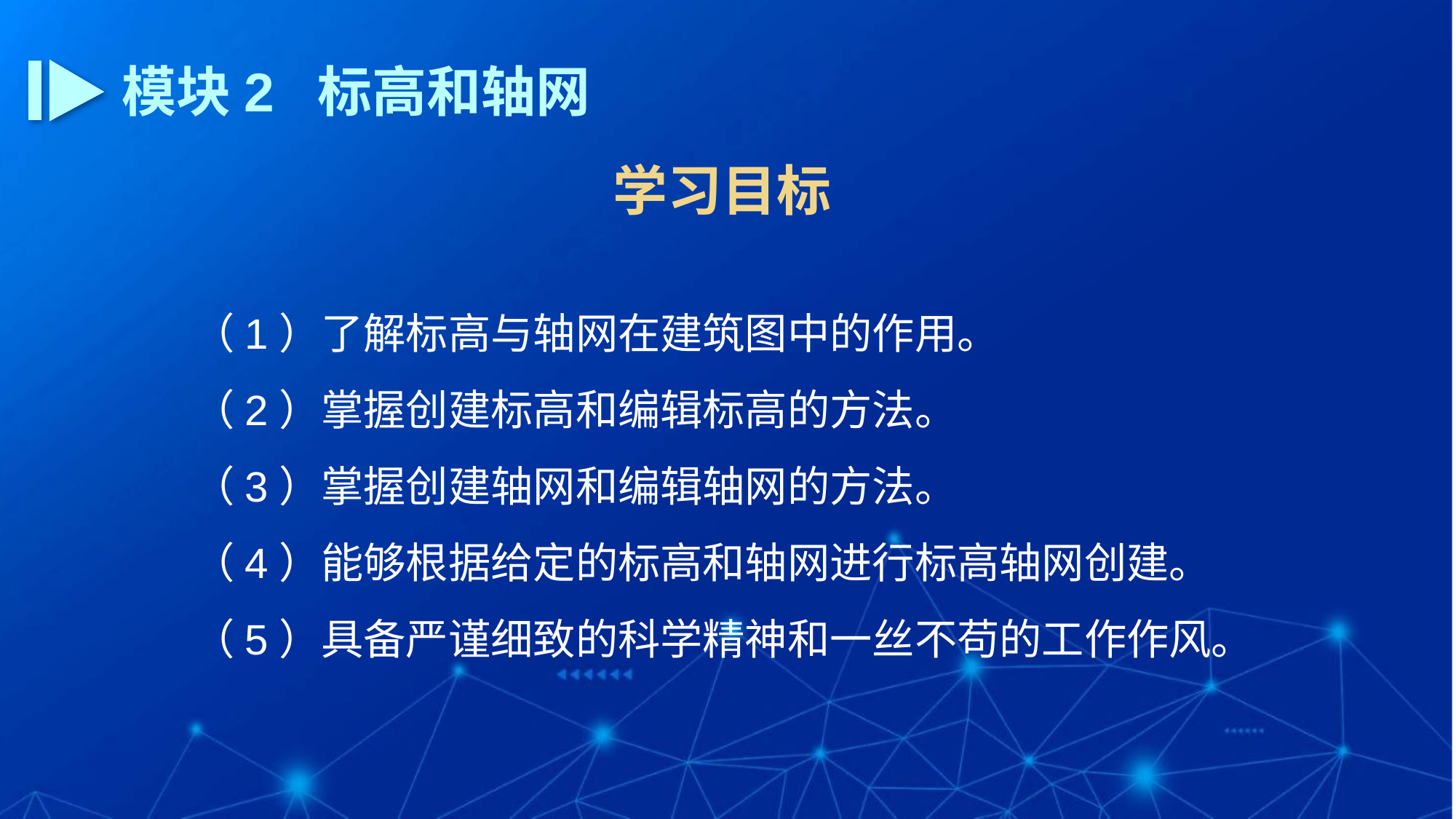

模块2  标高和轴网

学习目标
（1）了解标高与轴网在建筑图中的作用。
（2）掌握创建标高和编辑标高的方法。
（3）掌握创建轴网和编辑轴网的方法。
（4）能够根据给定的标高和轴网进行标高轴网创建。
（5）具备严谨细致的科学精神和一丝不苟的工作作风。